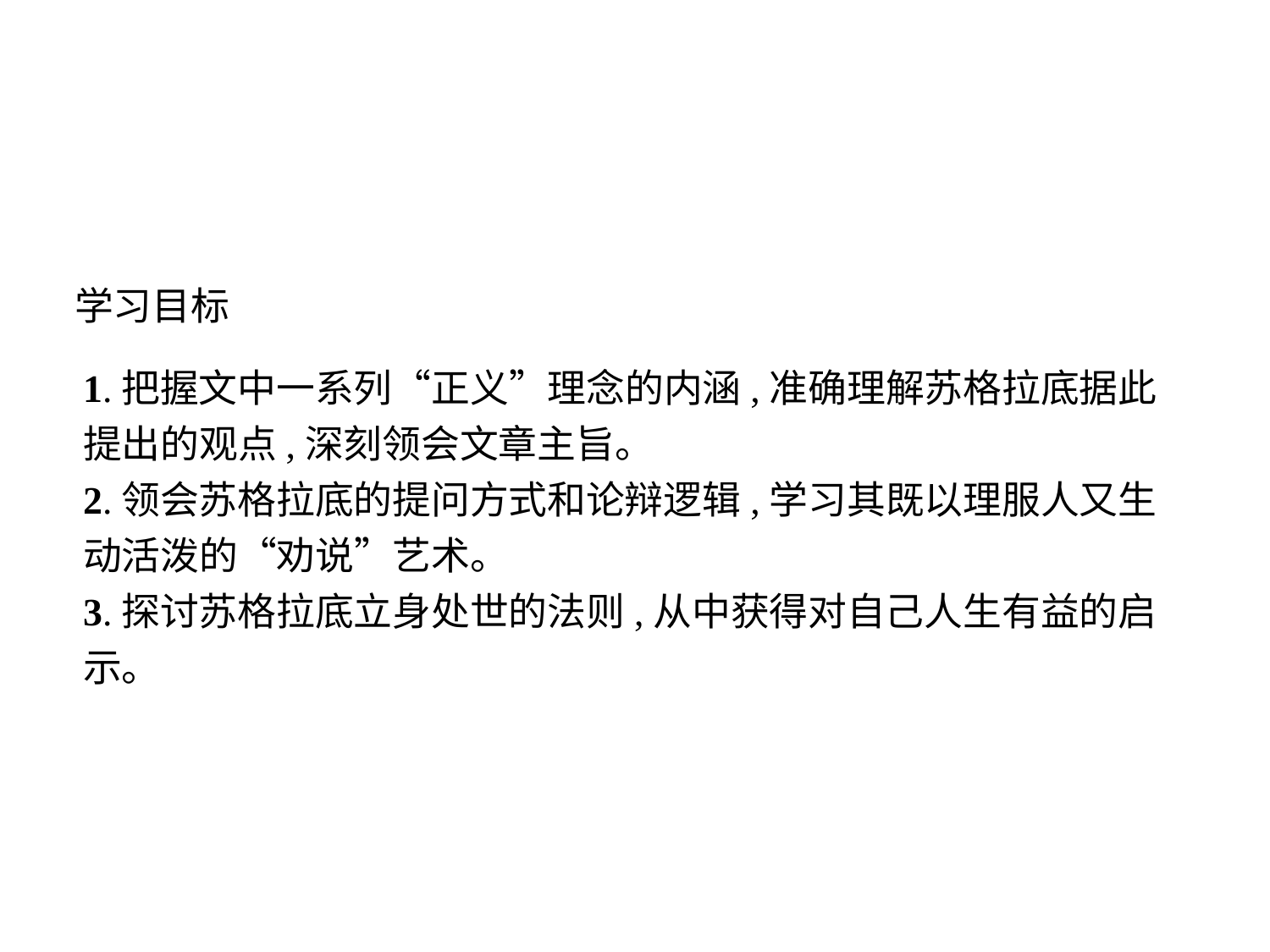

学习目标
1.把握文中一系列“正义”理念的内涵,准确理解苏格拉底据此提出的观点,深刻领会文章主旨。
2.领会苏格拉底的提问方式和论辩逻辑,学习其既以理服人又生动活泼的“劝说”艺术。
3.探讨苏格拉底立身处世的法则,从中获得对自己人生有益的启示。